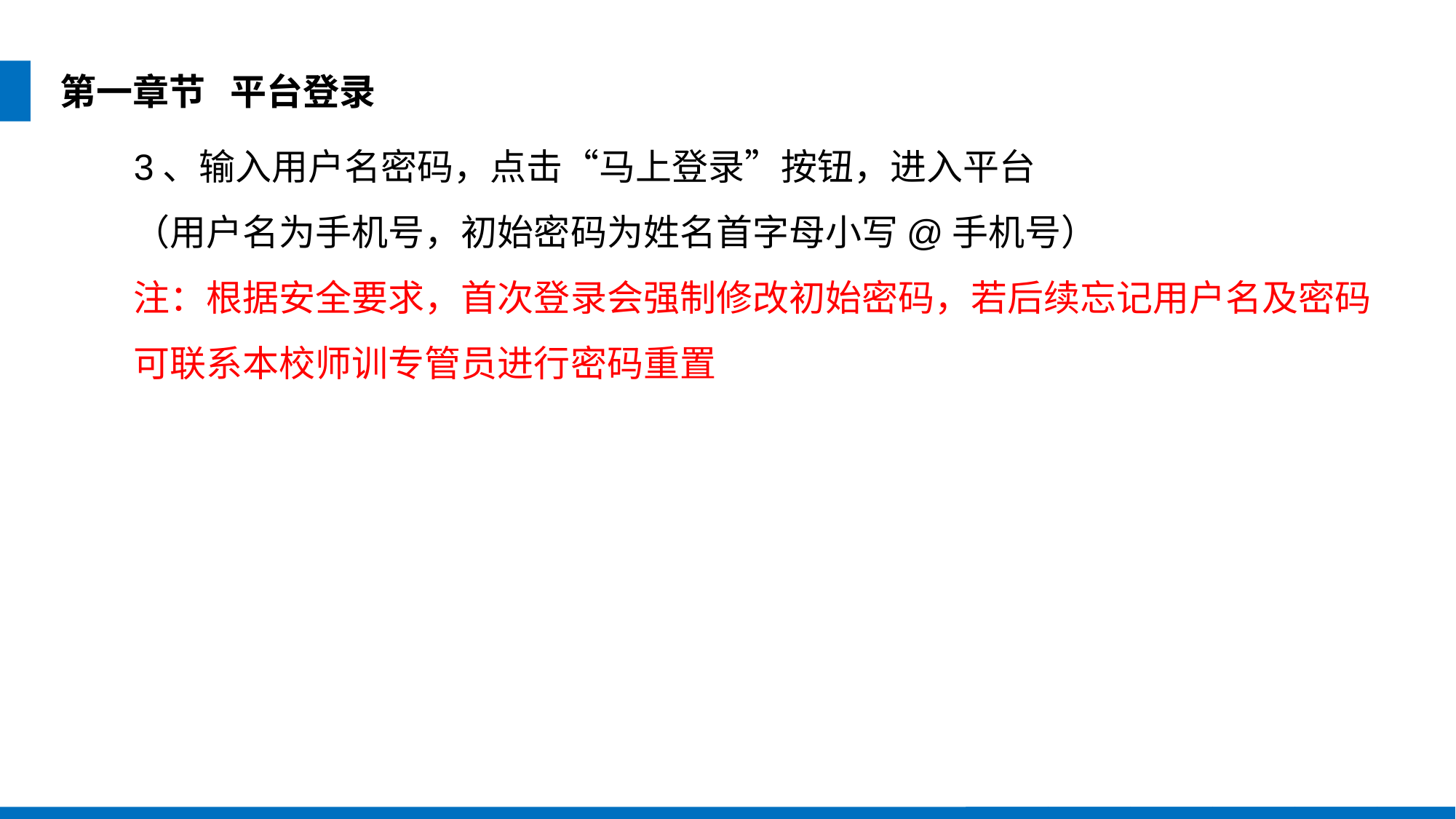

第一章节   平台登录
3、输入用户名密码，点击“马上登录”按钮，进入平台
（用户名为手机号，初始密码为姓名首字母小写@手机号）
注：根据安全要求，首次登录会强制修改初始密码，若后续忘记用户名及密码可联系本校师训专管员进行密码重置